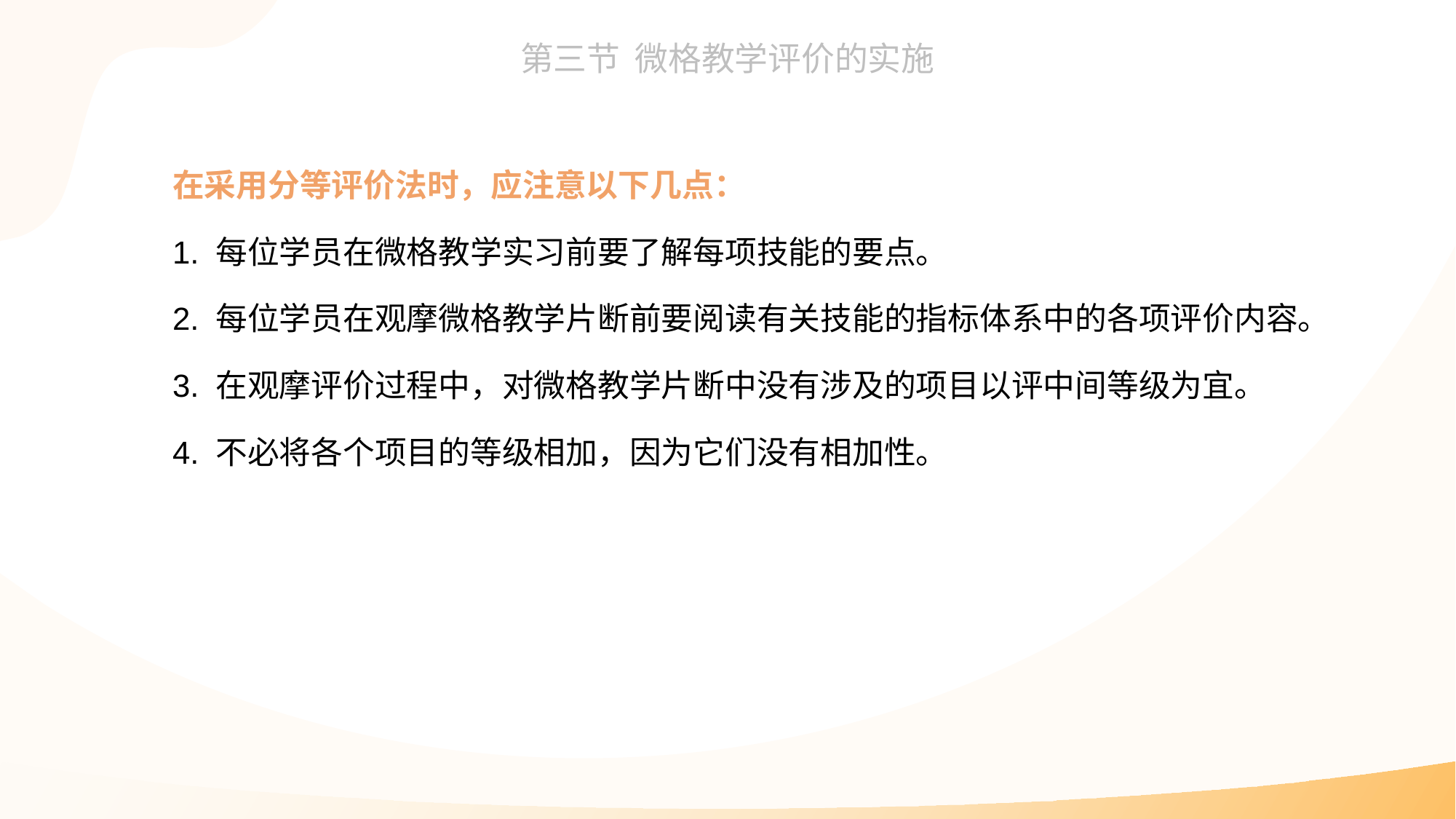

在采用分等评价法时，应注意以下几点：
1. 每位学员在微格教学实习前要了解每项技能的要点。
2. 每位学员在观摩微格教学片断前要阅读有关技能的指标体系中的各项评价内容。
3. 在观摩评价过程中，对微格教学片断中没有涉及的项目以评中间等级为宜。
4. 不必将各个项目的等级相加，因为它们没有相加性。